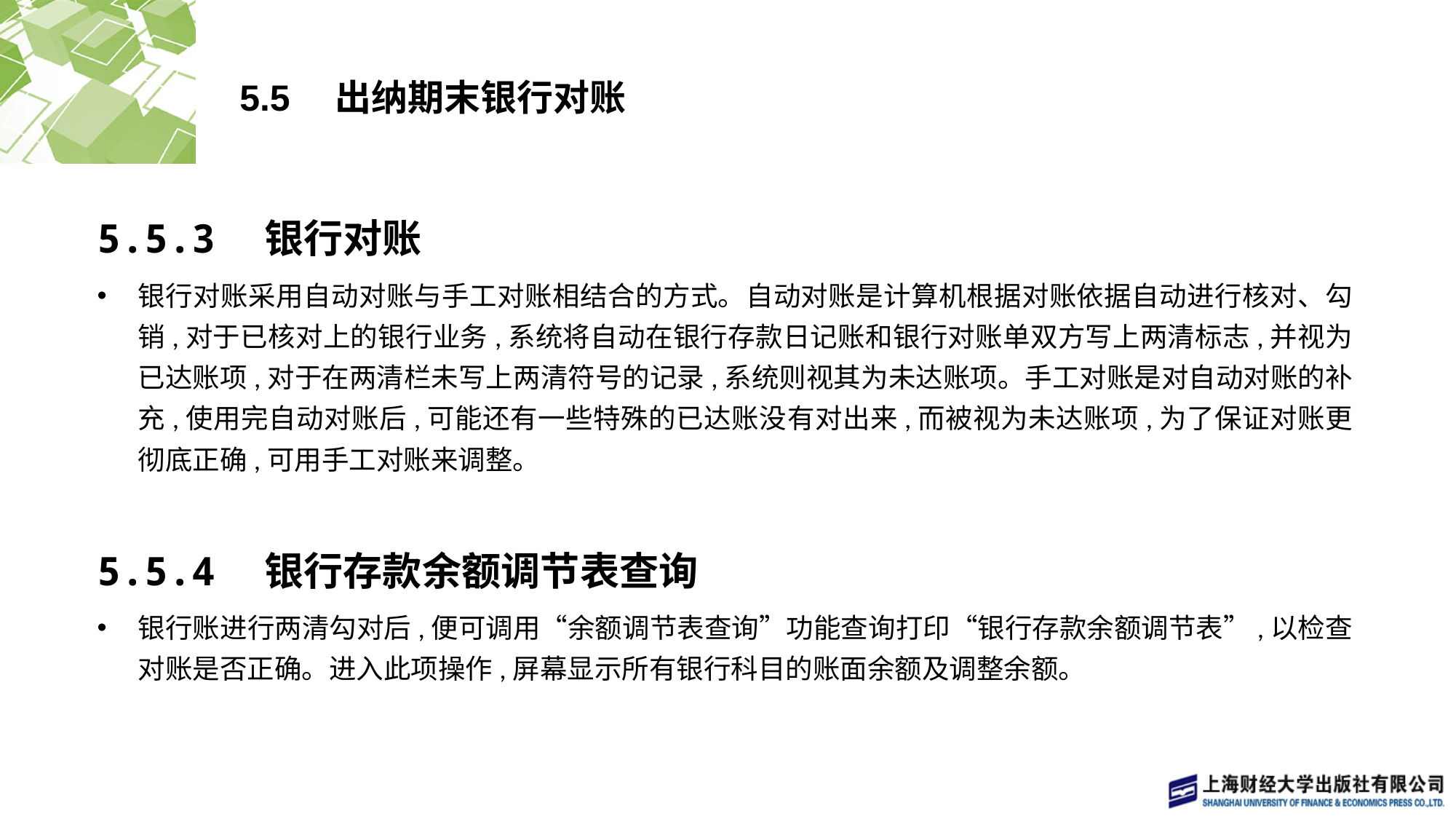

# 5.5　出纳期末银行对账
5.5.3　银行对账
银行对账采用自动对账与手工对账相结合的方式。自动对账是计算机根据对账依据自动进行核对、勾销,对于已核对上的银行业务,系统将自动在银行存款日记账和银行对账单双方写上两清标志,并视为已达账项,对于在两清栏未写上两清符号的记录,系统则视其为未达账项。手工对账是对自动对账的补充,使用完自动对账后,可能还有一些特殊的已达账没有对出来,而被视为未达账项,为了保证对账更彻底正确,可用手工对账来调整。

5.5.4　银行存款余额调节表查询
银行账进行两清勾对后,便可调用“余额调节表查询”功能查询打印“银行存款余额调节表”,以检查对账是否正确。进入此项操作,屏幕显示所有银行科目的账面余额及调整余额。